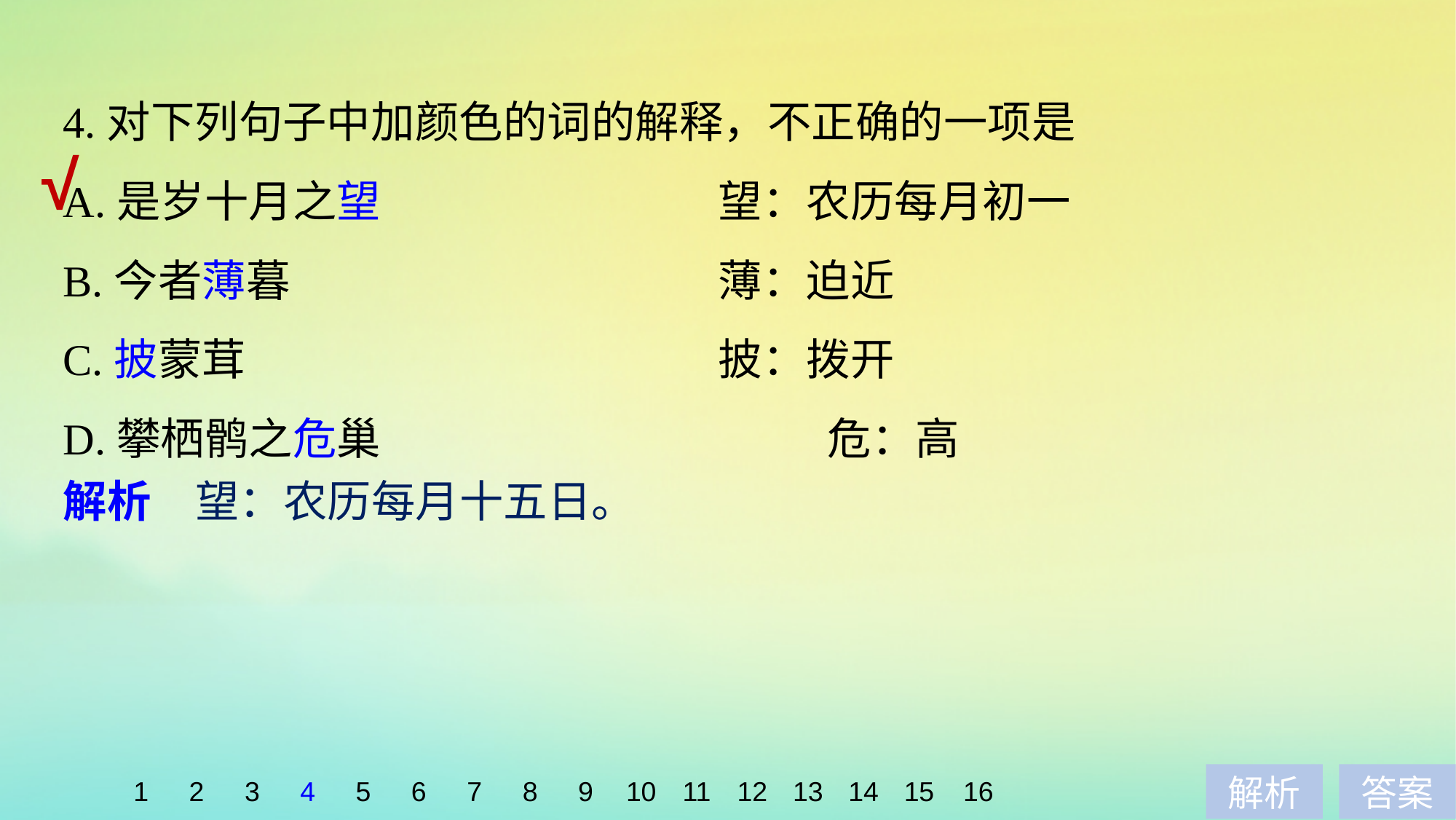

4.对下列句子中加颜色的词的解释，不正确的一项是
A.是岁十月之望　　　　　　	望：农历每月初一
B.今者薄暮  				薄：迫近
C.披蒙茸  					披：拨开
D.攀栖鹘之危巢  				危：高
√
解析　望：农历每月十五日。
1
2
3
4
5
6
7
8
9
10
11
12
13
14
15
16
解析
答案